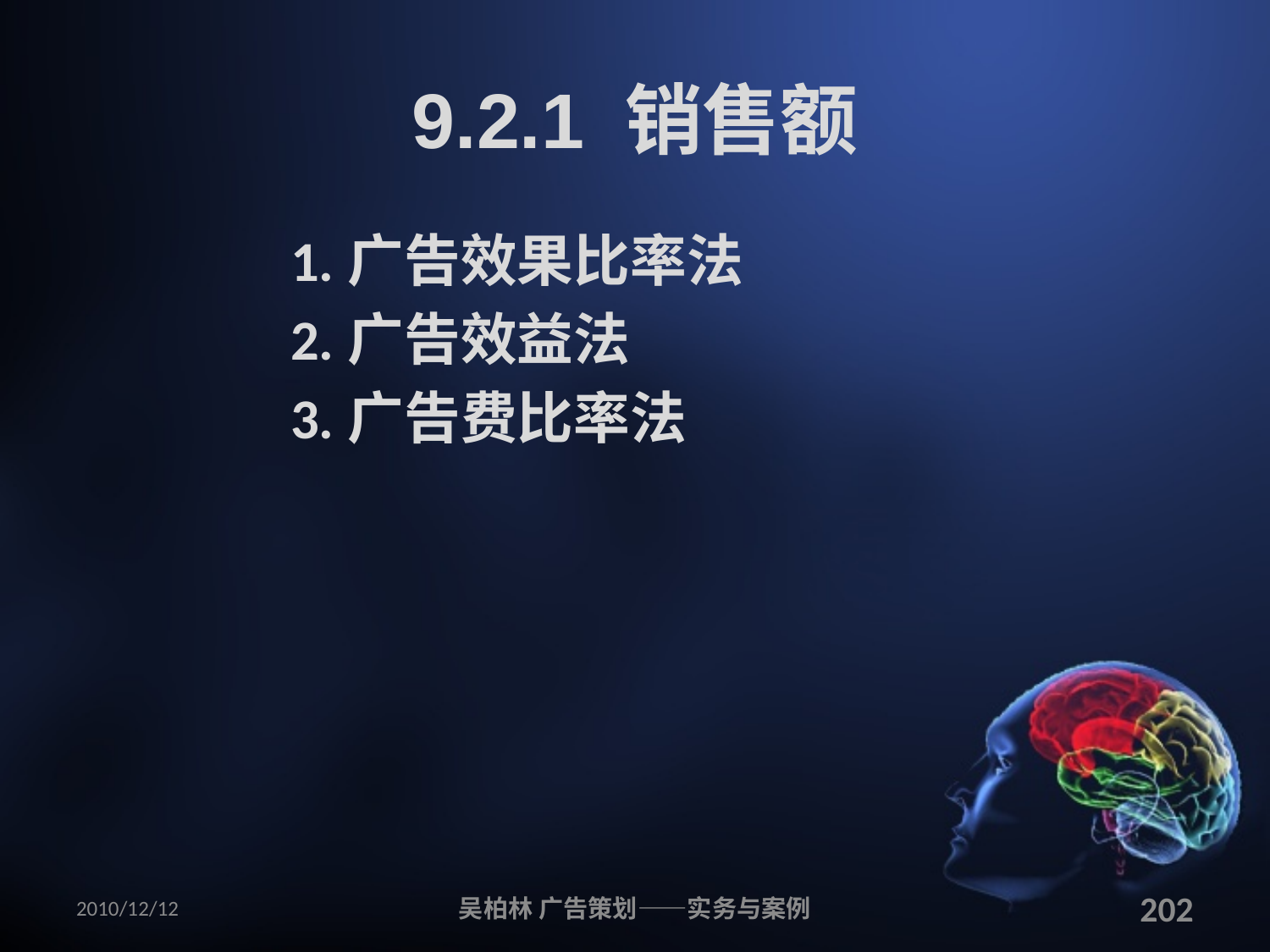

# 9.2.1 销售额
1.广告效果比率法
2.广告效益法
3.广告费比率法

2010/12/12
吴柏林 广告策划——实务与案例
202